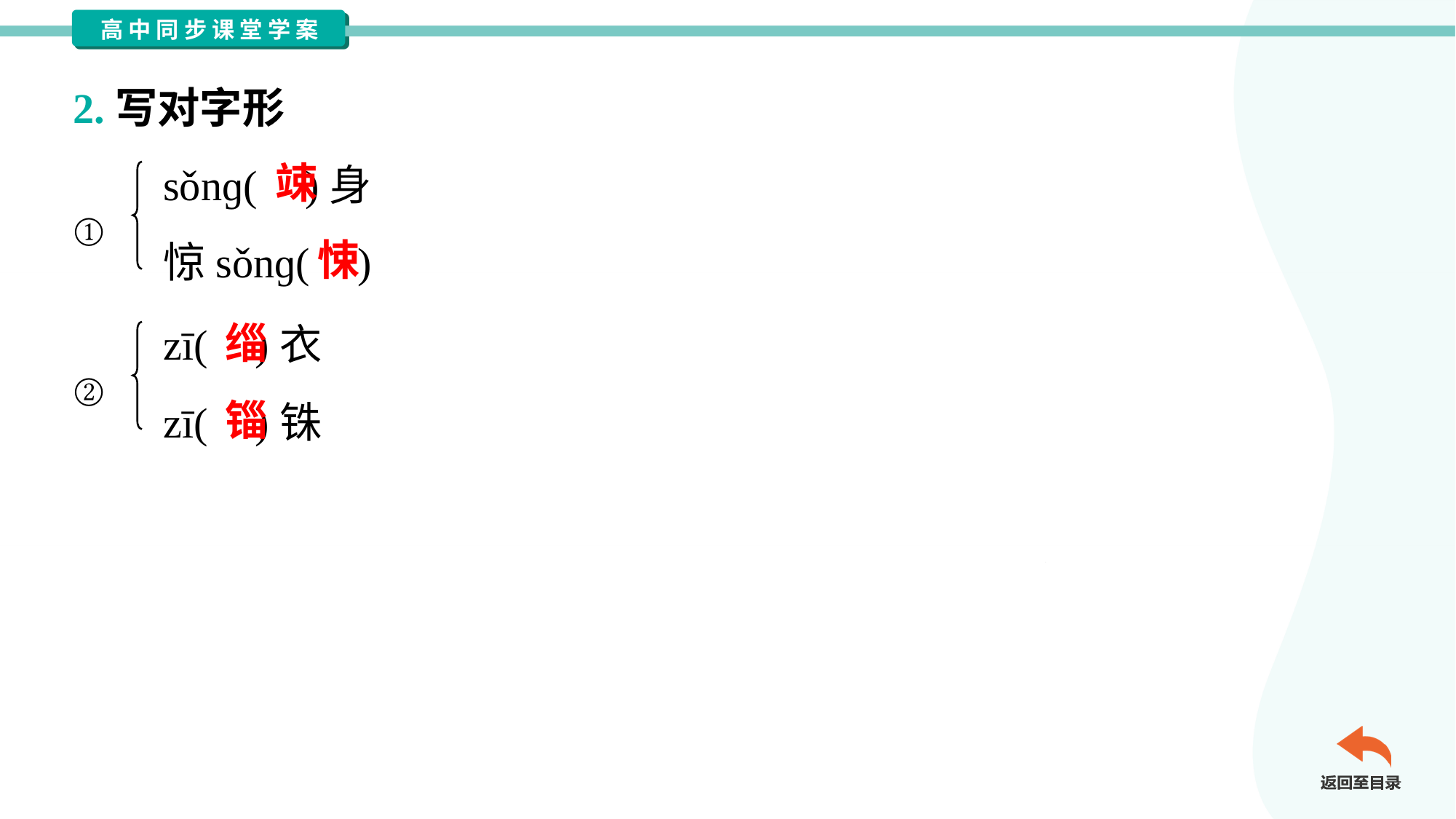

2.写对字形
sǒnɡ(    )身
惊sǒnɡ(    )
竦

①

悚
zī(    )衣
zī(    )铢
缁

②

锱